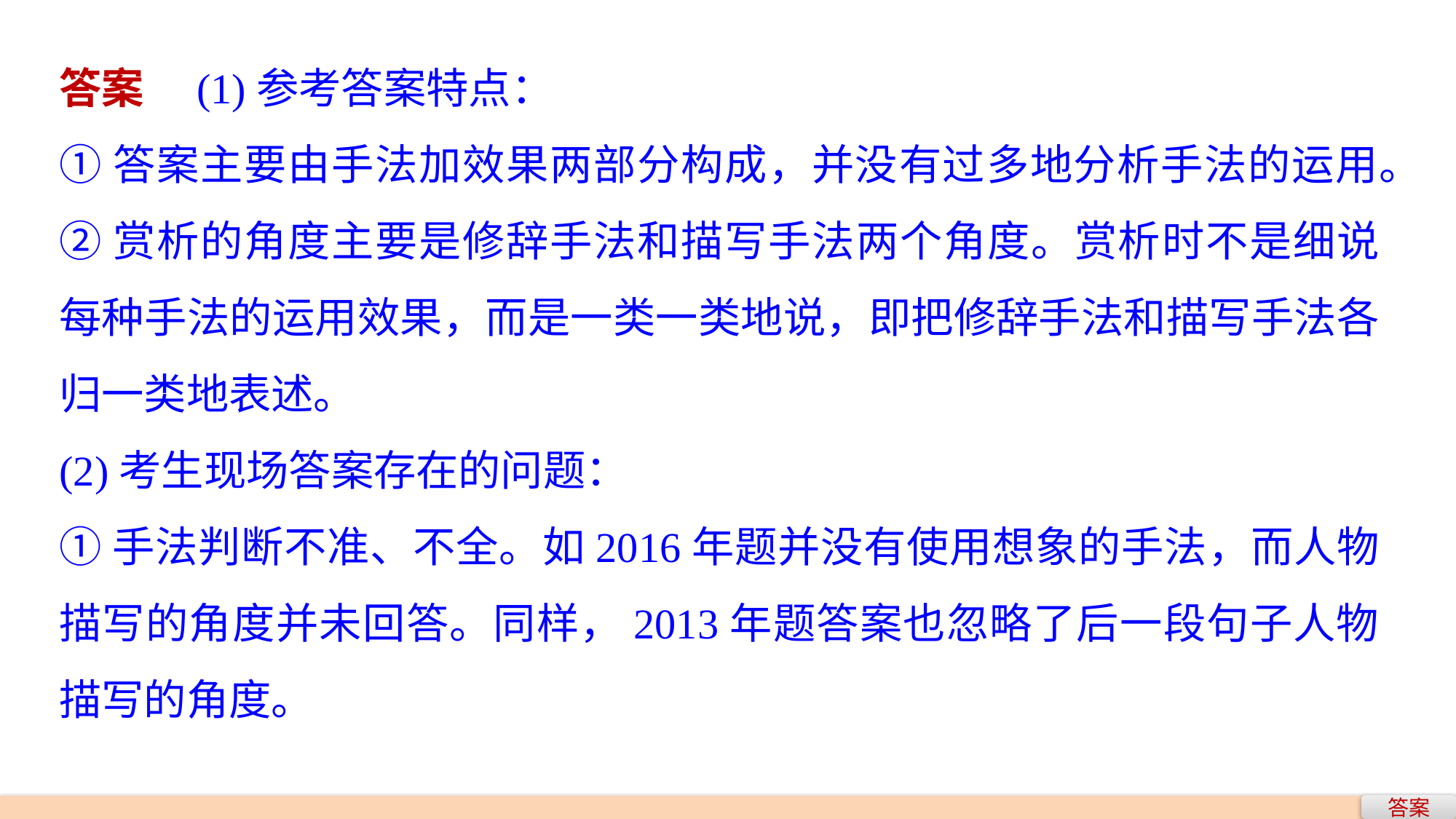

答案　(1)参考答案特点：
①答案主要由手法加效果两部分构成，并没有过多地分析手法的运用。
②赏析的角度主要是修辞手法和描写手法两个角度。赏析时不是细说每种手法的运用效果，而是一类一类地说，即把修辞手法和描写手法各归一类地表述。
(2)考生现场答案存在的问题：
①手法判断不准、不全。如2016年题并没有使用想象的手法，而人物描写的角度并未回答。同样，2013年题答案也忽略了后一段句子人物描写的角度。
答案